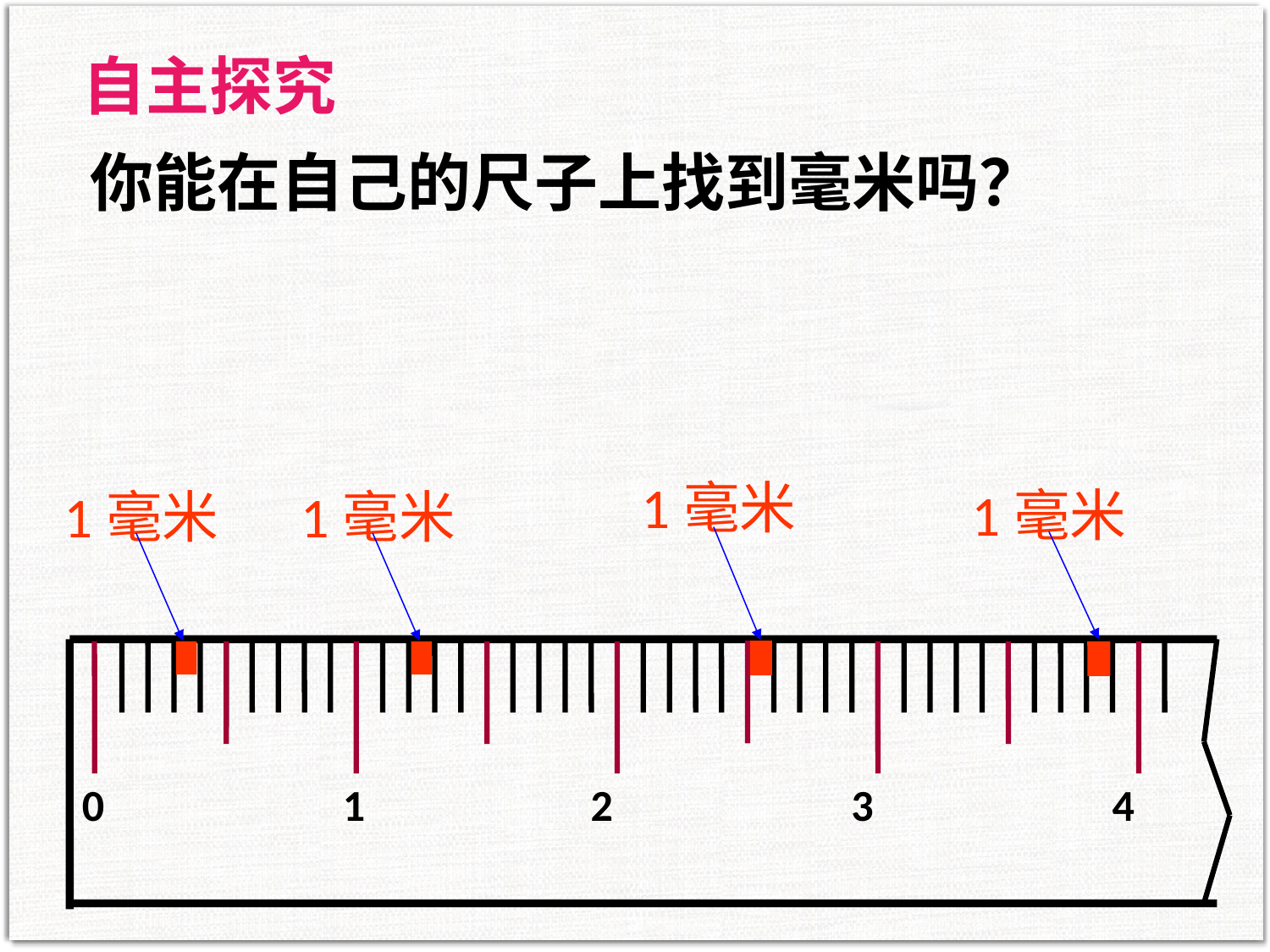

自主探究
你能在自己的尺子上找到毫米吗？
1毫米

1毫米

1毫米

1毫米

0
1
2
3
4